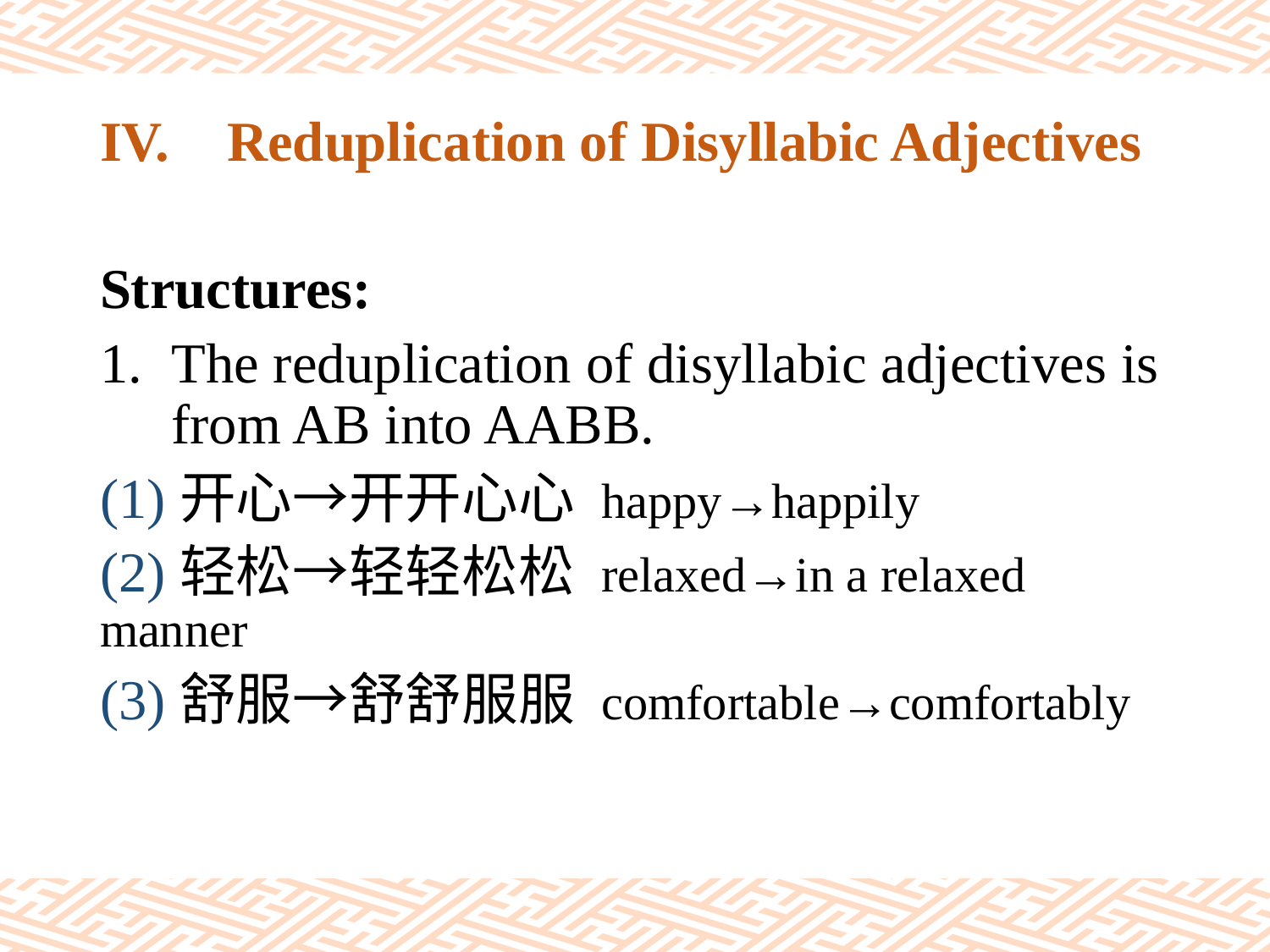

# IV.	Reduplication of Disyllabic Adjectives
Structures:
The reduplication of disyllabic adjectives is from AB into AABB.
(1)开心→开开心心 happy→happily
(2)轻松→轻轻松松 relaxed→in a relaxed manner
(3)舒服→舒舒服服 comfortable→comfortably